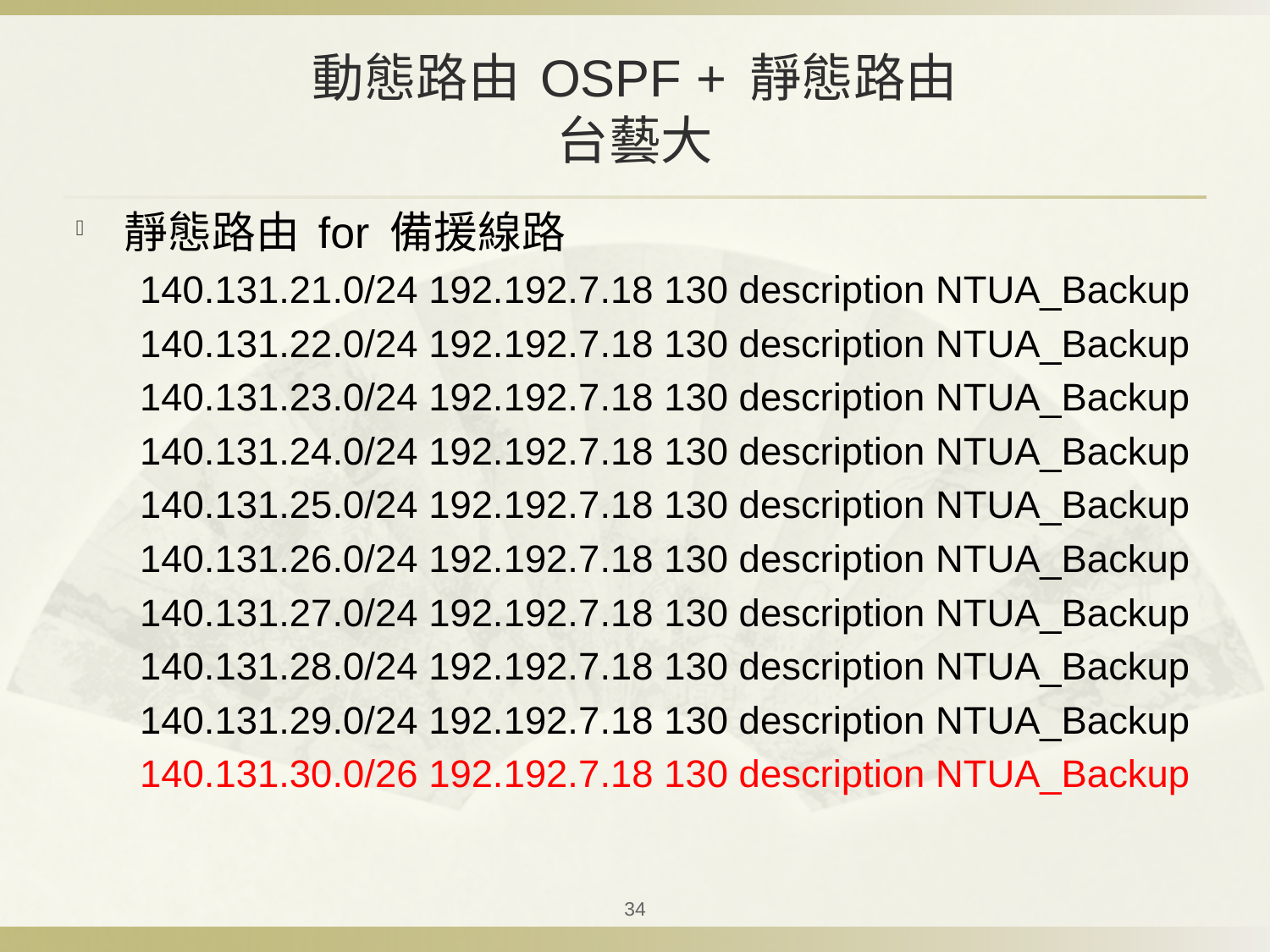

# 動態路由 OSPF + 靜態路由 台藝大
靜態路由 for 備援線路
140.131.21.0/24 192.192.7.18 130 description NTUA_Backup
140.131.22.0/24 192.192.7.18 130 description NTUA_Backup
140.131.23.0/24 192.192.7.18 130 description NTUA_Backup
140.131.24.0/24 192.192.7.18 130 description NTUA_Backup
140.131.25.0/24 192.192.7.18 130 description NTUA_Backup
140.131.26.0/24 192.192.7.18 130 description NTUA_Backup
140.131.27.0/24 192.192.7.18 130 description NTUA_Backup
140.131.28.0/24 192.192.7.18 130 description NTUA_Backup
140.131.29.0/24 192.192.7.18 130 description NTUA_Backup
140.131.30.0/26 192.192.7.18 130 description NTUA_Backup
34